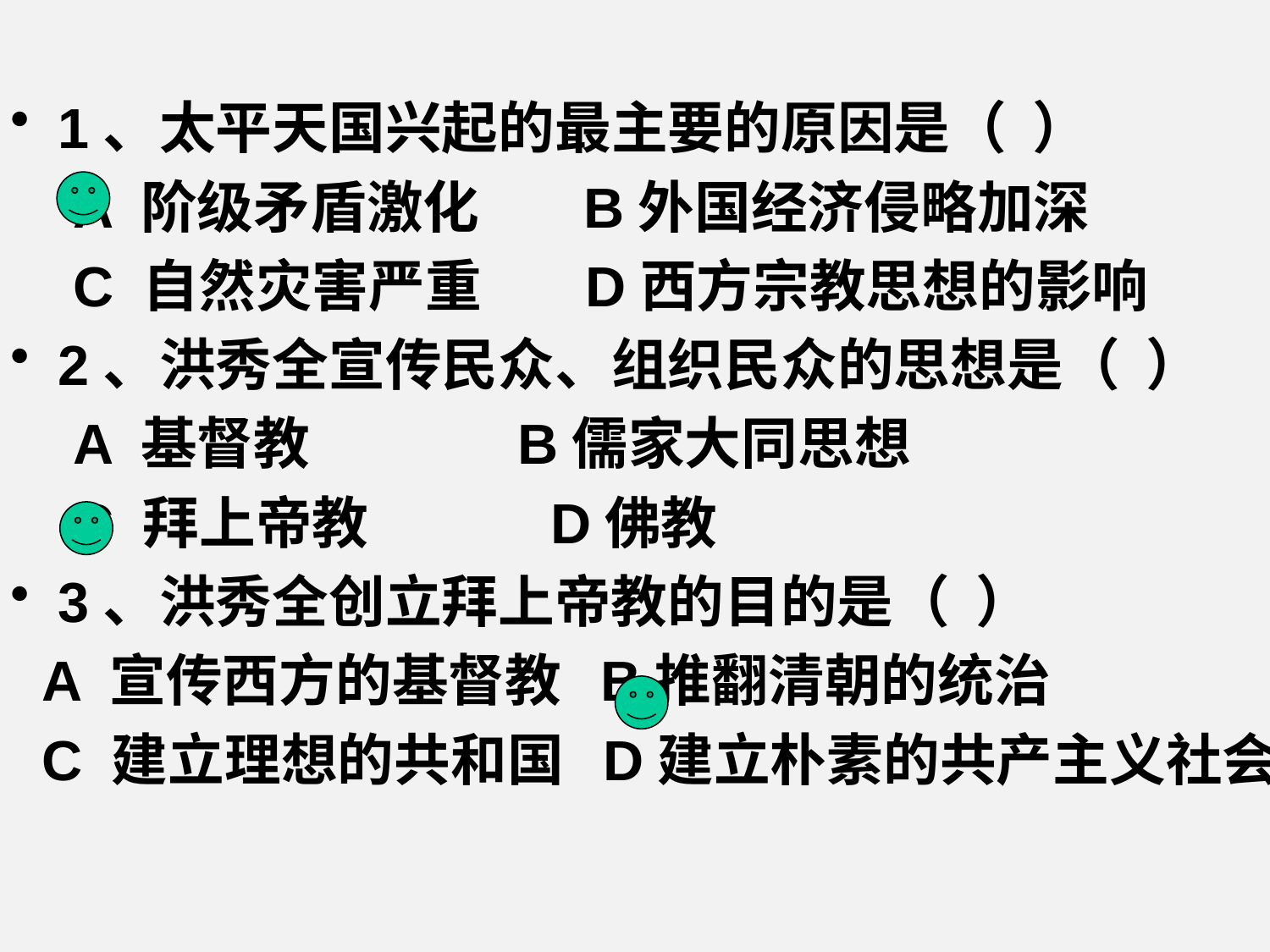

1、太平天国兴起的最主要的原因是（  ）
    A 阶级矛盾激化       B外国经济侵略加深
    C 自然灾害严重       D西方宗教思想的影响
2、洪秀全宣传民众、组织民众的思想是（  ）
    A 基督教               B儒家大同思想
    C 拜上帝教             D佛教
3、洪秀全创立拜上帝教的目的是（  ）
  A 宣传西方的基督教  B推翻清朝的统治
  C 建立理想的共和国  D建立朴素的共产主义社会